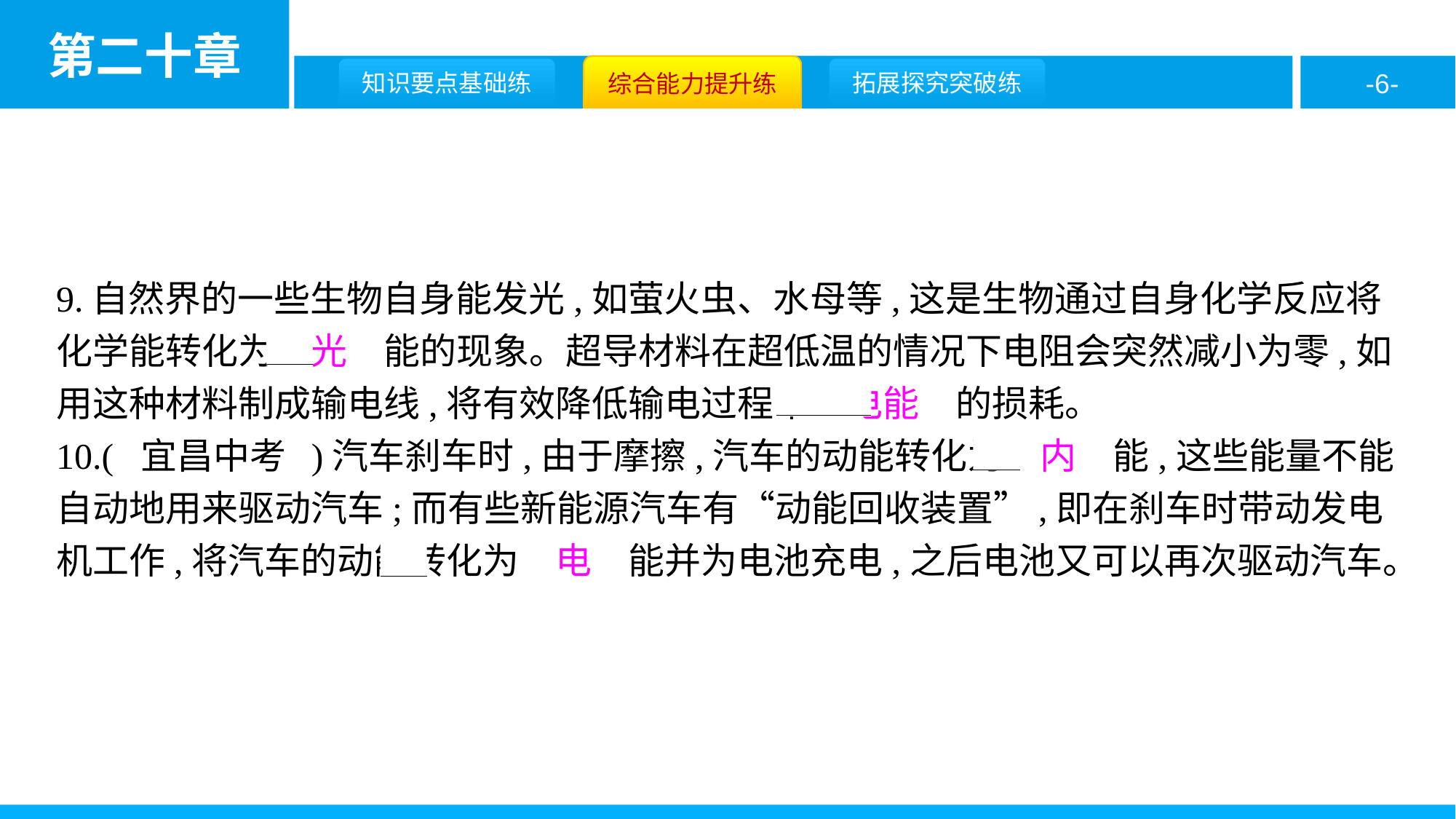

9.自然界的一些生物自身能发光,如萤火虫、水母等,这是生物通过自身化学反应将化学能转化为　光　能的现象。超导材料在超低温的情况下电阻会突然减小为零,如用这种材料制成输电线,将有效降低输电过程中　电能　的损耗。
10.(  宜昌中考  )汽车刹车时,由于摩擦,汽车的动能转化为　内　能,这些能量不能自动地用来驱动汽车;而有些新能源汽车有“动能回收装置”,即在刹车时带动发电机工作,将汽车的动能转化为　电　能并为电池充电,之后电池又可以再次驱动汽车。